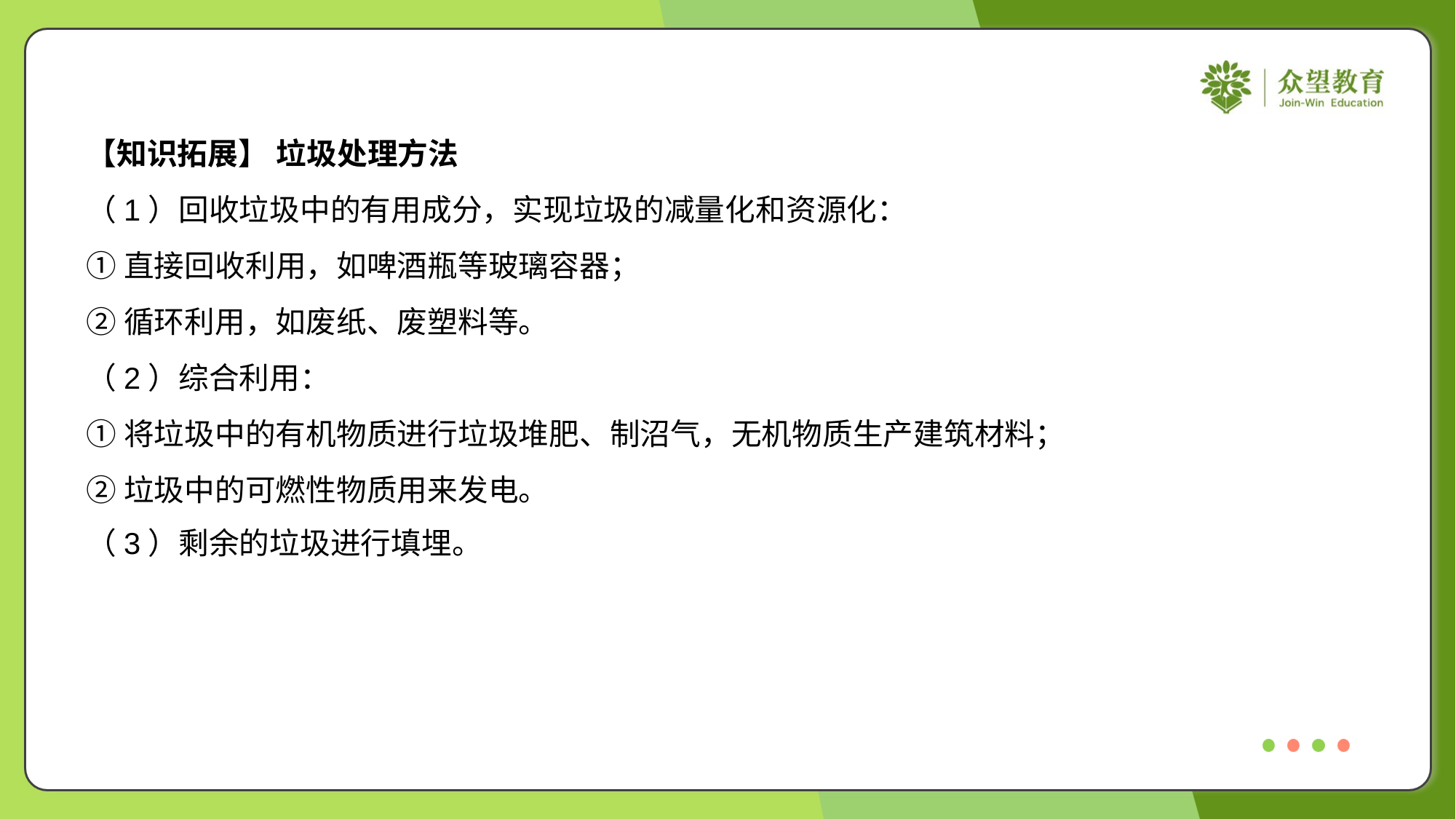

【知识拓展】 垃圾处理方法
（1）回收垃圾中的有用成分，实现垃圾的减量化和资源化：
①直接回收利用，如啤酒瓶等玻璃容器；
②循环利用，如废纸、废塑料等。
（2）综合利用：
①将垃圾中的有机物质进行垃圾堆肥、制沼气，无机物质生产建筑材料；
②垃圾中的可燃性物质用来发电。
（3）剩余的垃圾进行填埋。